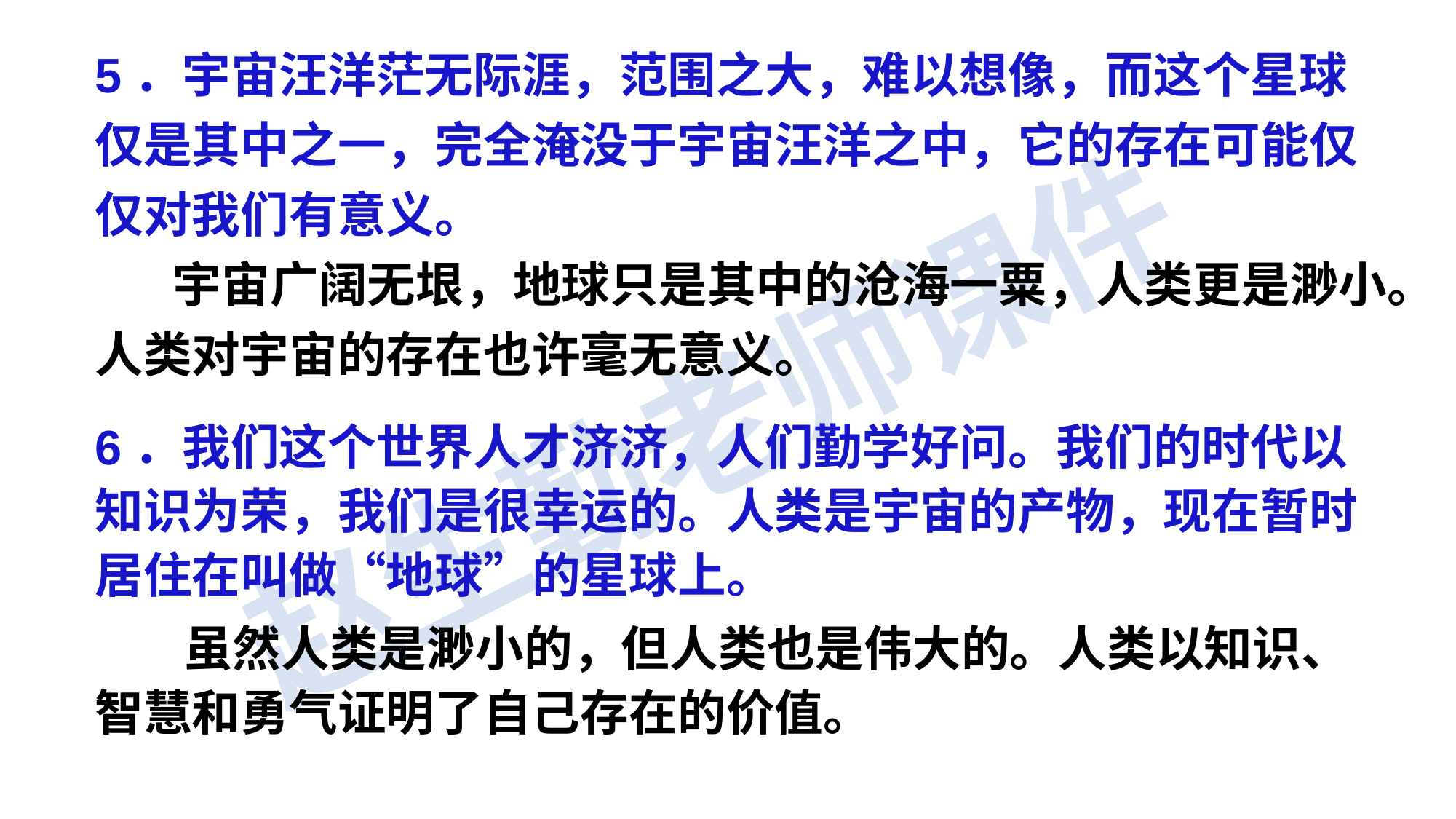

5．宇宙汪洋茫无际涯，范围之大，难以想像，而这个星球仅是其中之一，完全淹没于宇宙汪洋之中，它的存在可能仅仅对我们有意义。
      宇宙广阔无垠，地球只是其中的沧海一粟，人类更是渺小。人类对宇宙的存在也许毫无意义。
6．我们这个世界人才济济，人们勤学好问。我们的时代以知识为荣，我们是很幸运的。人类是宇宙的产物，现在暂时居住在叫做“地球”的星球上。
       虽然人类是渺小的，但人类也是伟大的。人类以知识、智慧和勇气证明了自己存在的价值。